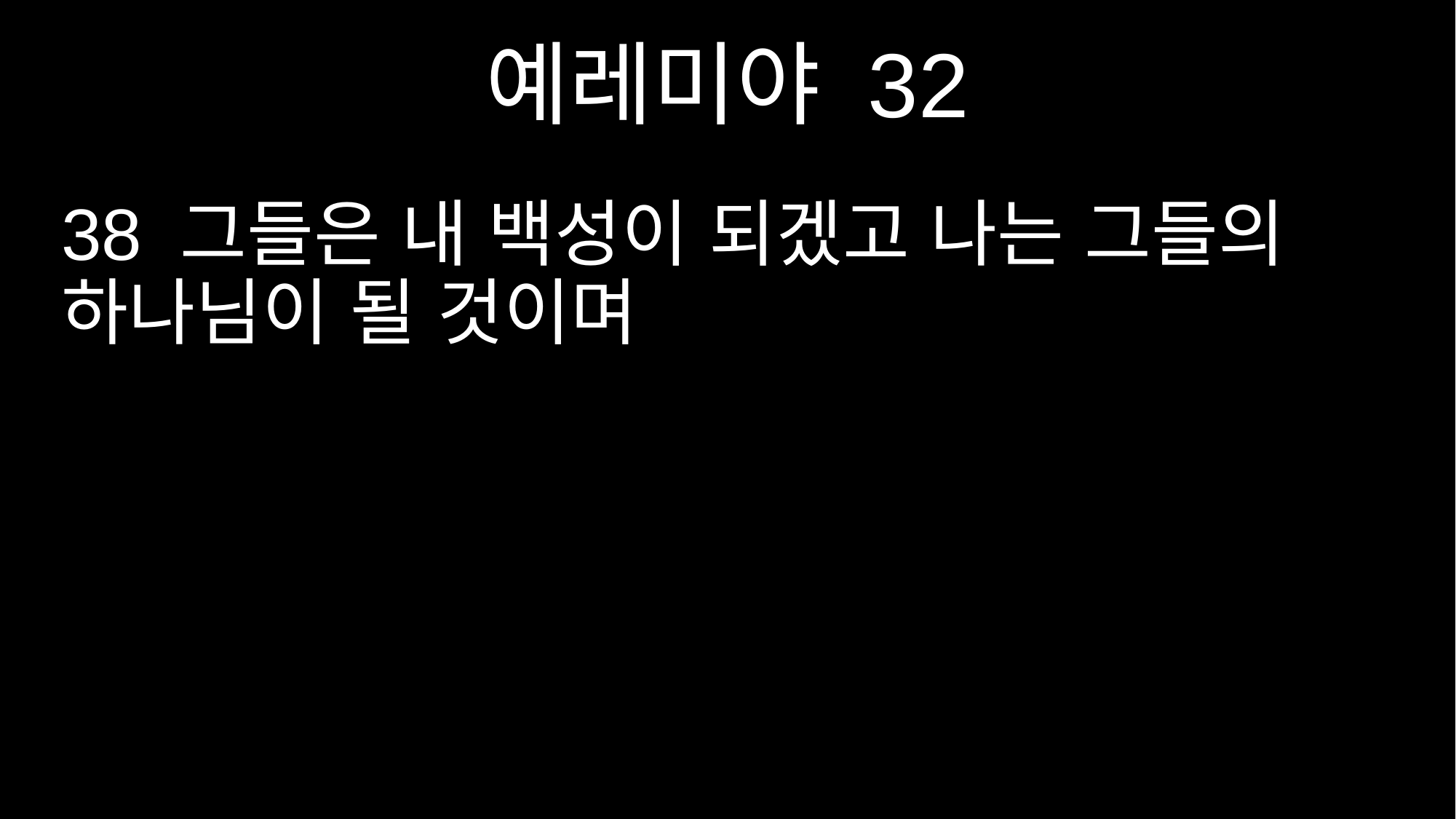

예레미야 32
38 그들은 내 백성이 되겠고 나는 그들의 하나님이 될 것이며